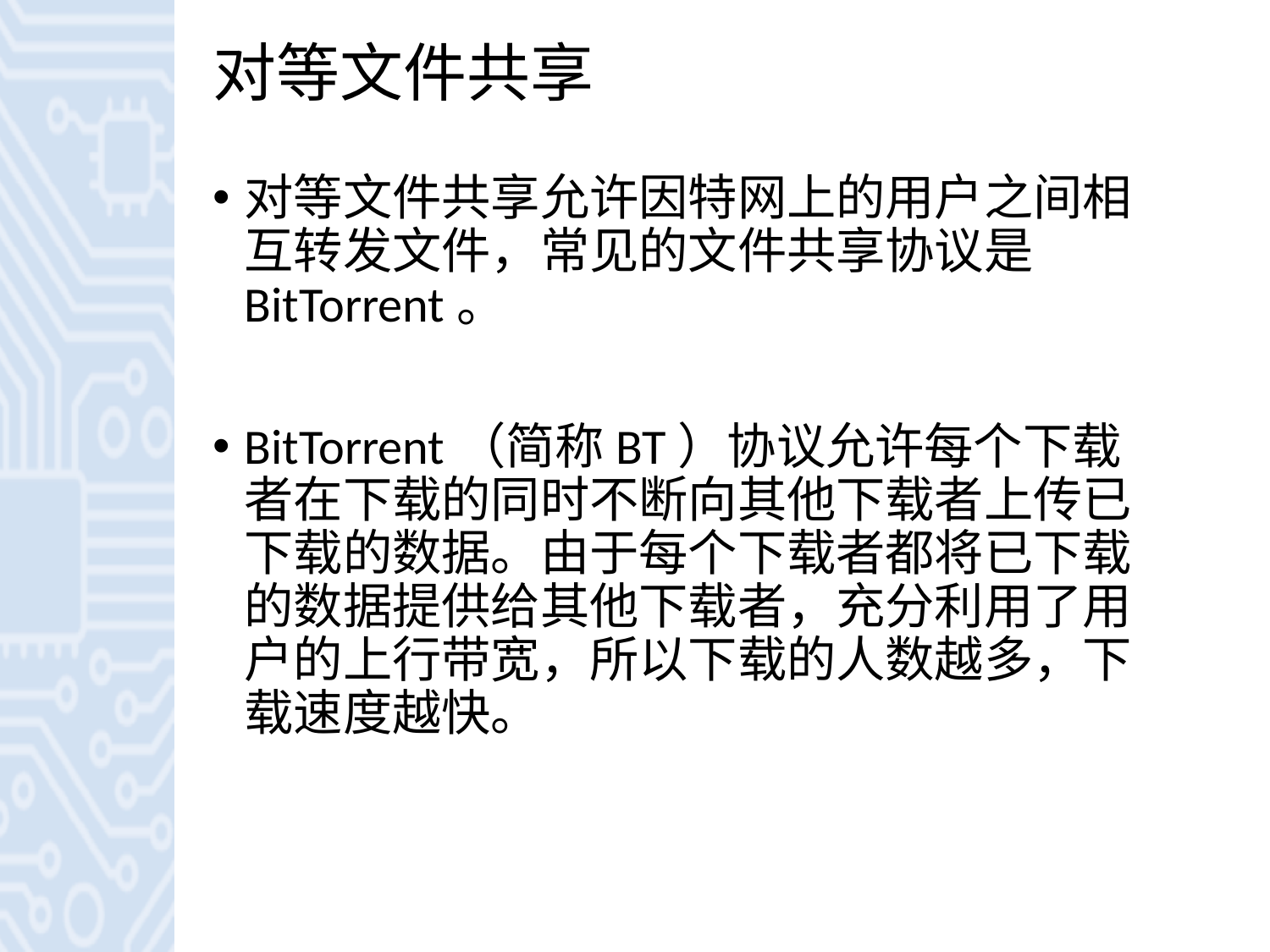

# 对等文件共享
对等文件共享允许因特网上的用户之间相互转发文件，常见的文件共享协议是BitTorrent。

BitTorrent（简称BT）协议允许每个下载者在下载的同时不断向其他下载者上传已下载的数据。由于每个下载者都将已下载的数据提供给其他下载者，充分利用了用户的上行带宽，所以下载的人数越多，下载速度越快。